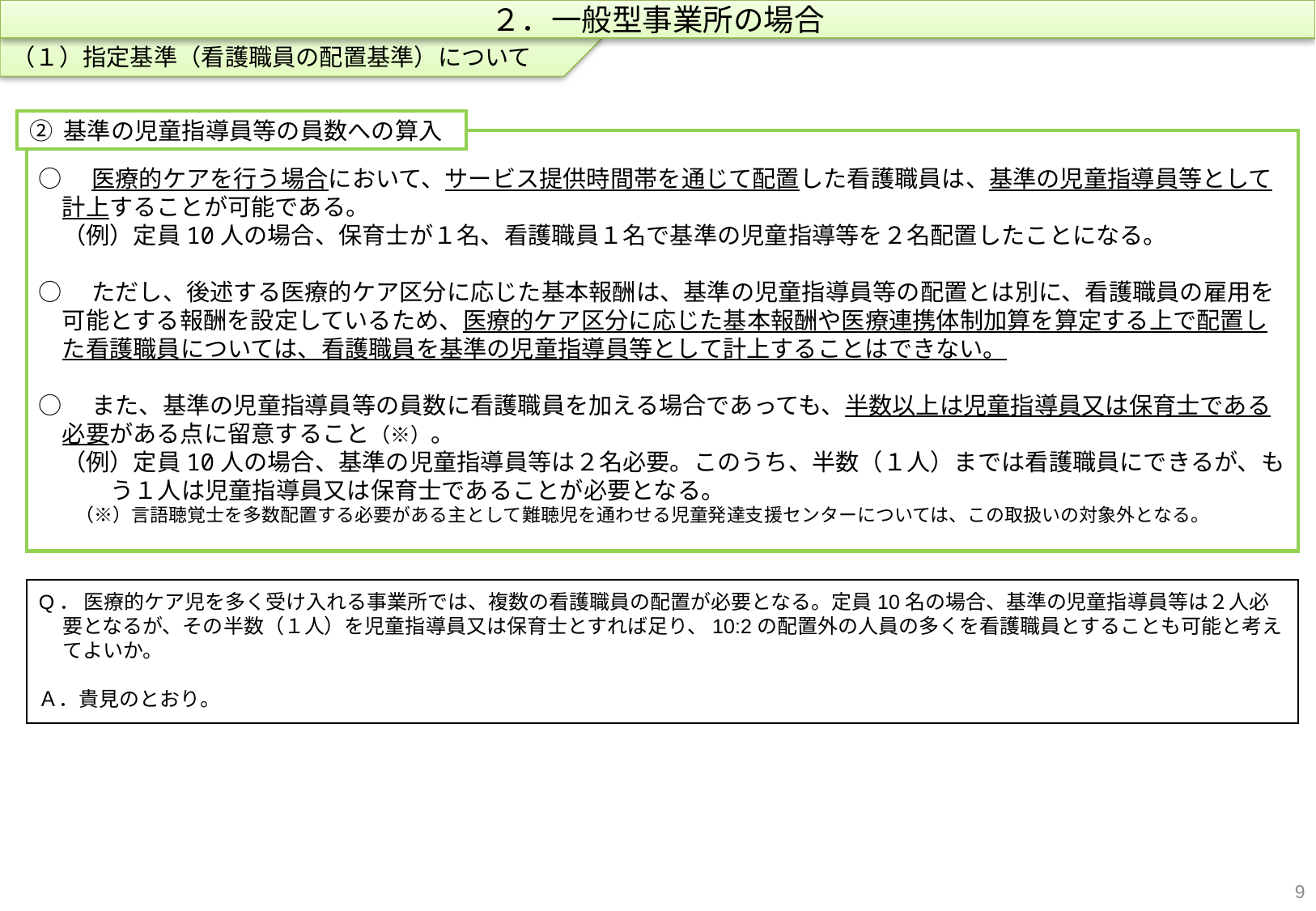

（１）指定基準（看護職員の配置基準）について
２．一般型事業所の場合
② 基準の児童指導員等の員数への算入
○　医療的ケアを行う場合において、サービス提供時間帯を通じて配置した看護職員は、基準の児童指導員等として計上することが可能である。
　（例）定員10人の場合、保育士が１名、看護職員１名で基準の児童指導等を２名配置したことになる。

○　ただし、後述する医療的ケア区分に応じた基本報酬は、基準の児童指導員等の配置とは別に、看護職員の雇用を可能とする報酬を設定しているため、医療的ケア区分に応じた基本報酬や医療連携体制加算を算定する上で配置した看護職員については、看護職員を基準の児童指導員等として計上することはできない。

○　また、基準の児童指導員等の員数に看護職員を加える場合であっても、半数以上は児童指導員又は保育士である必要がある点に留意すること（※）。
　（例）定員10人の場合、基準の児童指導員等は２名必要。このうち、半数（１人）までは看護職員にできるが、もう１人は児童指導員又は保育士であることが必要となる。
　　（※）言語聴覚士を多数配置する必要がある主として難聴児を通わせる児童発達支援センターについては、この取扱いの対象外となる。
Q． 医療的ケア児を多く受け入れる事業所では、複数の看護職員の配置が必要となる。定員10名の場合、基準の児童指導員等は２人必要となるが、その半数（１人）を児童指導員又は保育士とすれば足り、10:2の配置外の人員の多くを看護職員とすることも可能と考えてよいか。

Ａ．貴見のとおり。
9